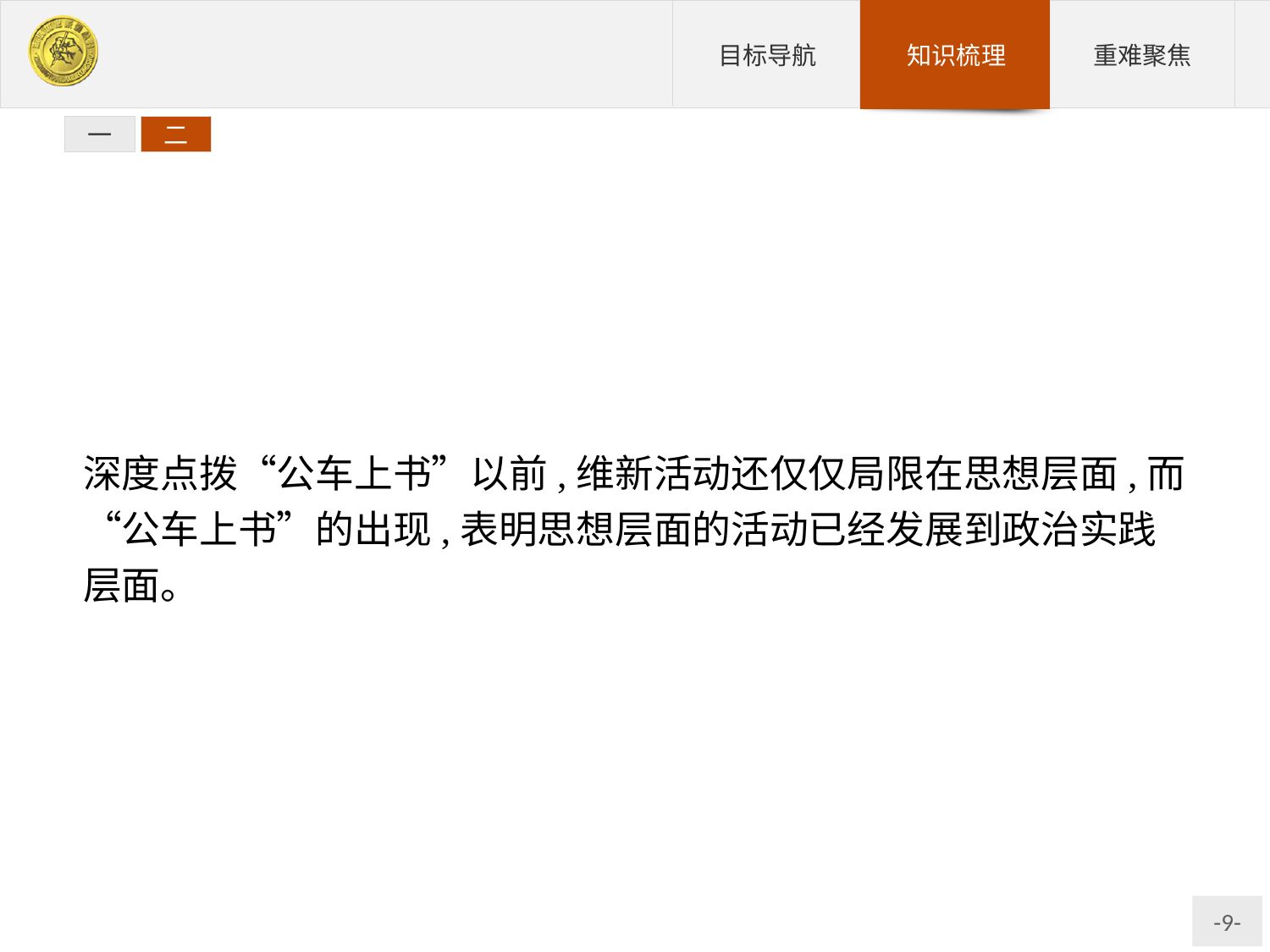

一
二
深度点拨“公车上书”以前,维新活动还仅仅局限在思想层面,而“公车上书”的出现,表明思想层面的活动已经发展到政治实践层面。